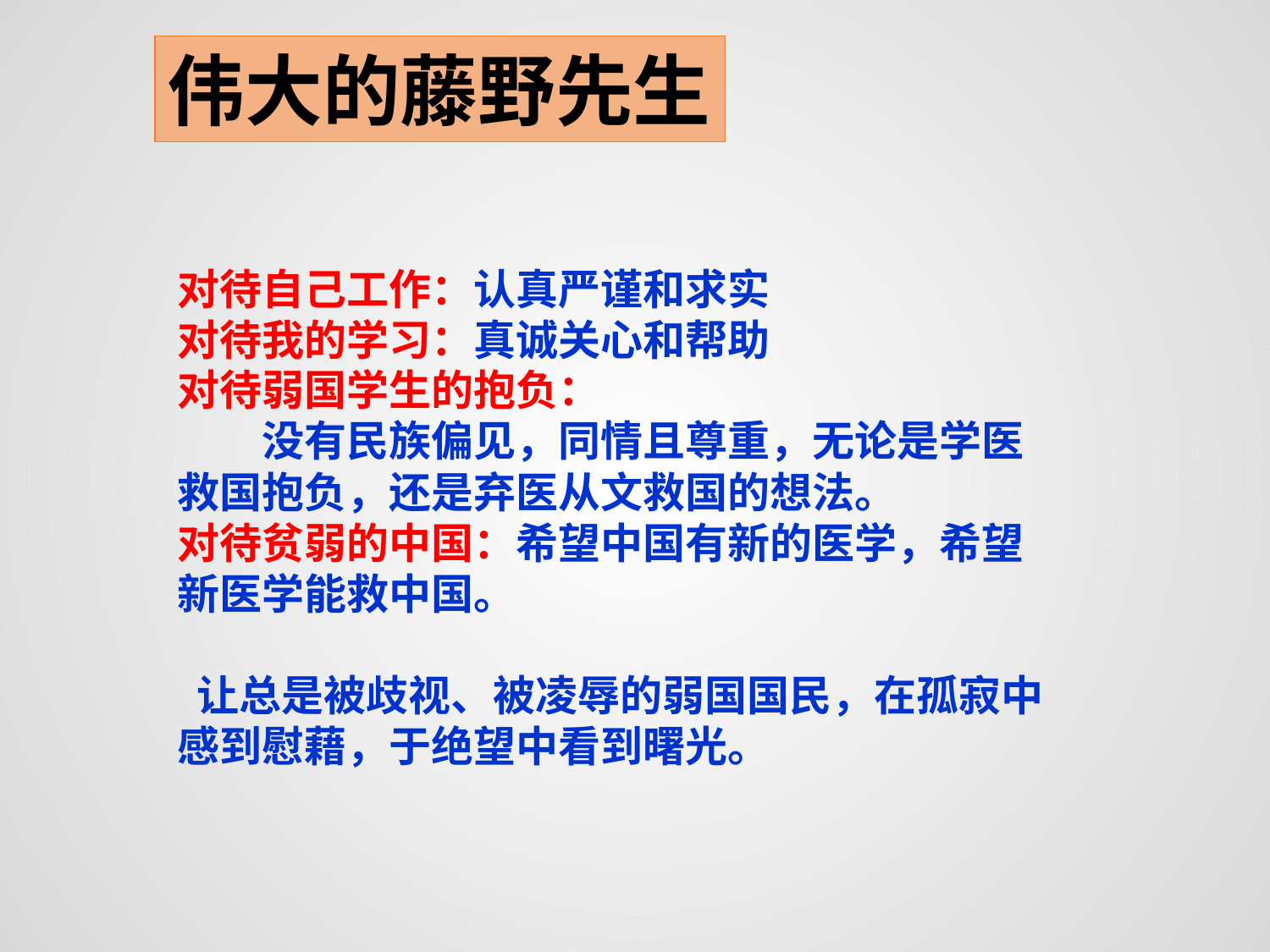

伟大的藤野先生
对待自己工作：认真严谨和求实
对待我的学习：真诚关心和帮助
对待弱国学生的抱负：
　　没有民族偏见，同情且尊重，无论是学医救国抱负，还是弃医从文救国的想法。
对待贫弱的中国：希望中国有新的医学，希望新医学能救中国。

 让总是被歧视、被凌辱的弱国国民，在孤寂中感到慰藉，于绝望中看到曙光。